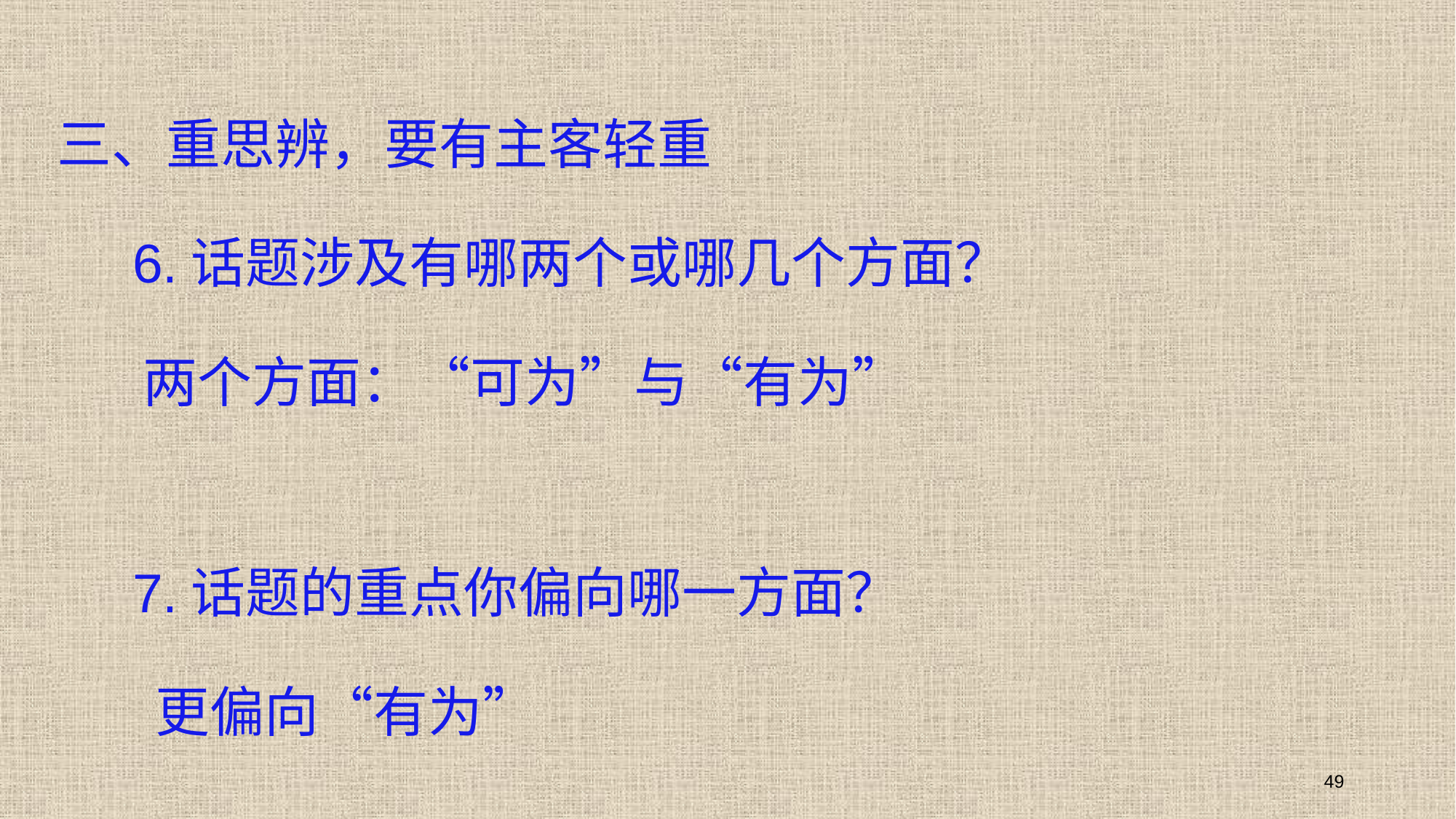

三、重思辨，要有主客轻重
     6.话题涉及有哪两个或哪几个方面？
      两个方面：“可为”与“有为”
     7.话题的重点你偏向哪一方面？
       更偏向“有为”
49